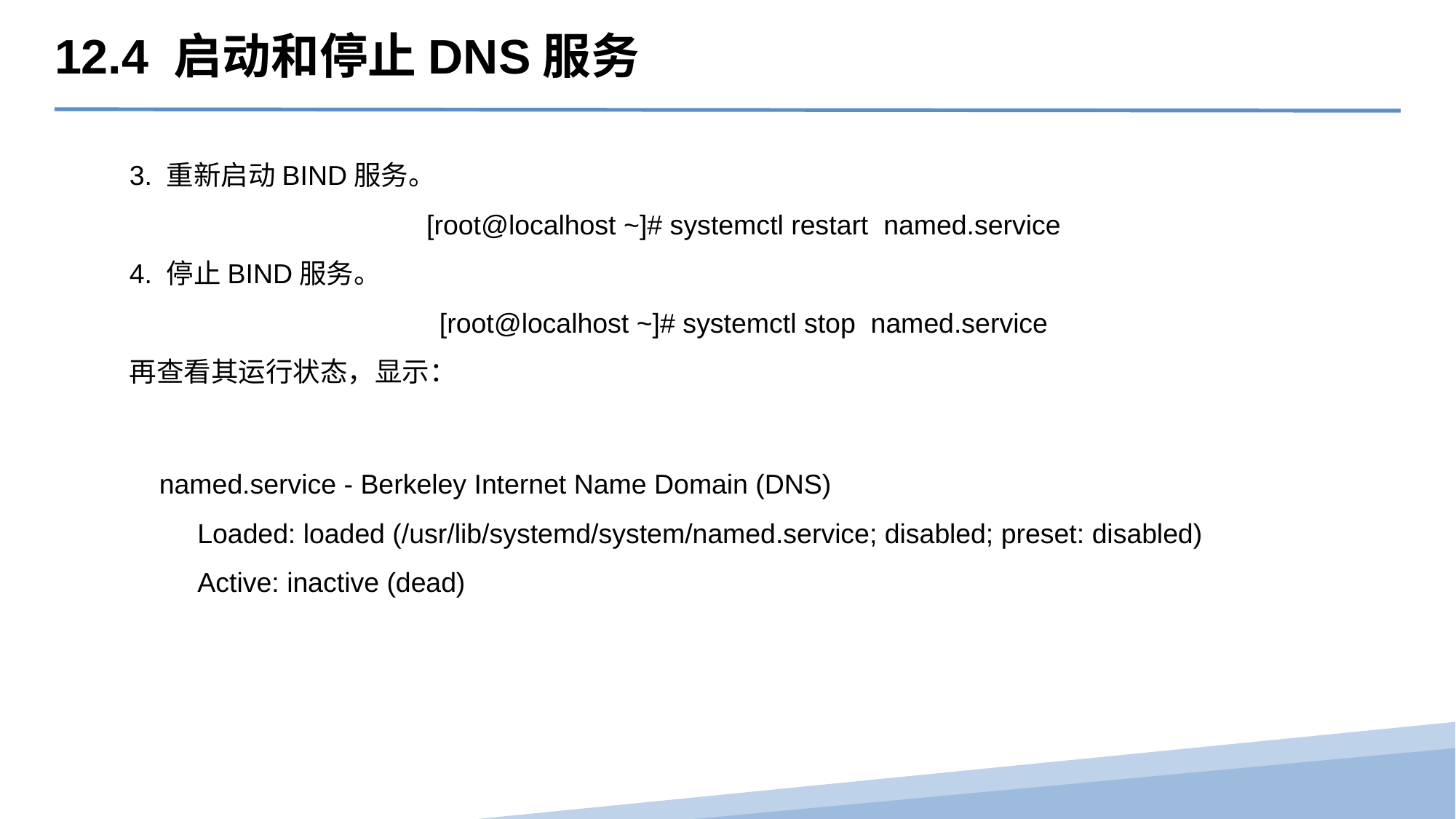

12.4 启动和停止DNS服务
3. 重新启动BIND服务。
[root@localhost ~]# systemctl restart  named.service
4. 停止BIND服务。
[root@localhost ~]# systemctl stop  named.service
再查看其运行状态，显示：

named.service - Berkeley Internet Name Domain (DNS)
     Loaded: loaded (/usr/lib/systemd/system/named.service; disabled; preset: disabled)
     Active: inactive (dead)